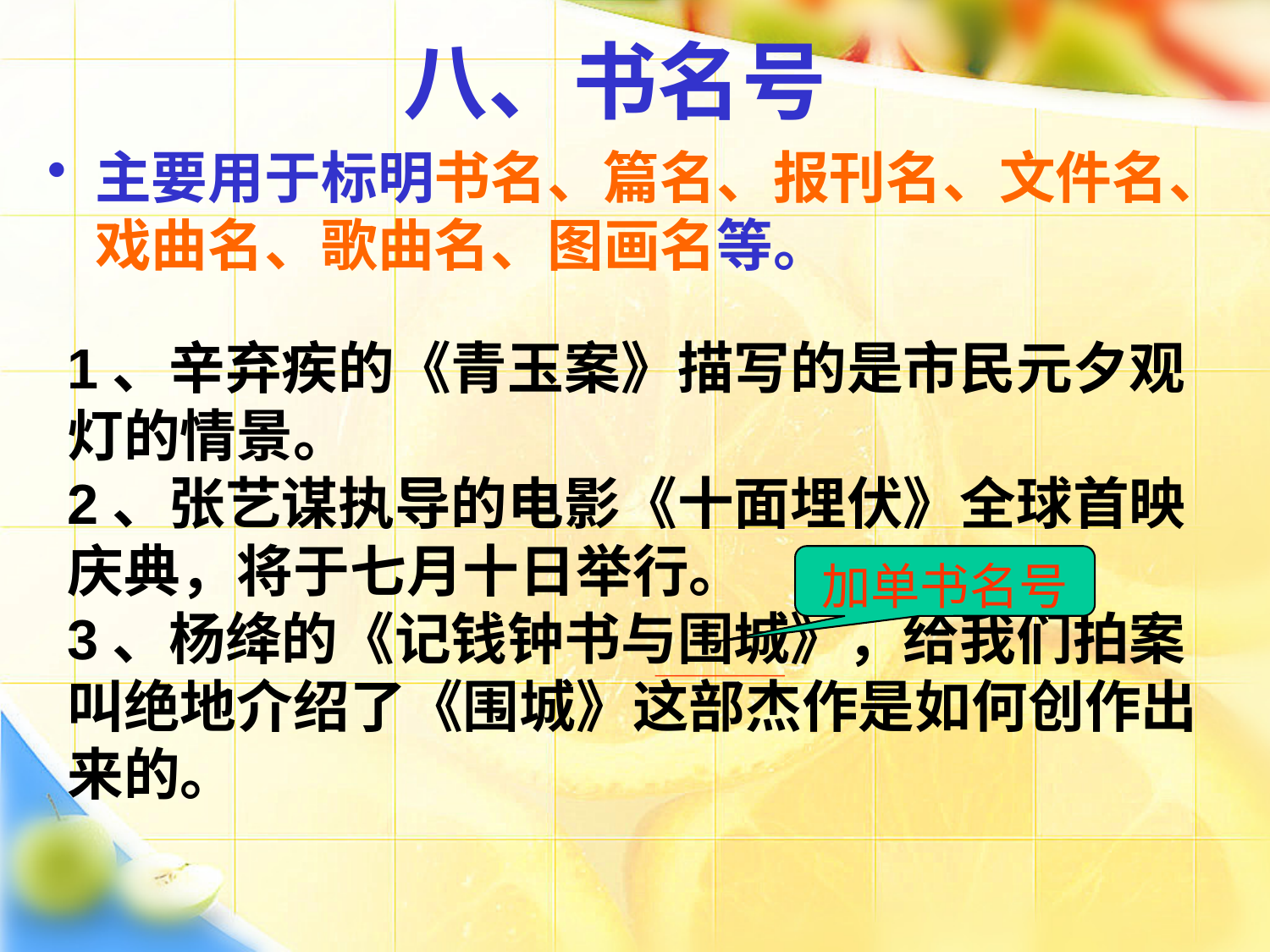

# 八、书名号
主要用于标明书名、篇名、报刊名、文件名、戏曲名、歌曲名、图画名等。
1、辛弃疾的《青玉案》描写的是市民元夕观灯的情景。
2、张艺谋执导的电影《十面埋伏》全球首映庆典，将于七月十日举行。
3、杨绛的《记钱钟书与围城》，给我们拍案叫绝地介绍了《围城》这部杰作是如何创作出来的。

加单书名号